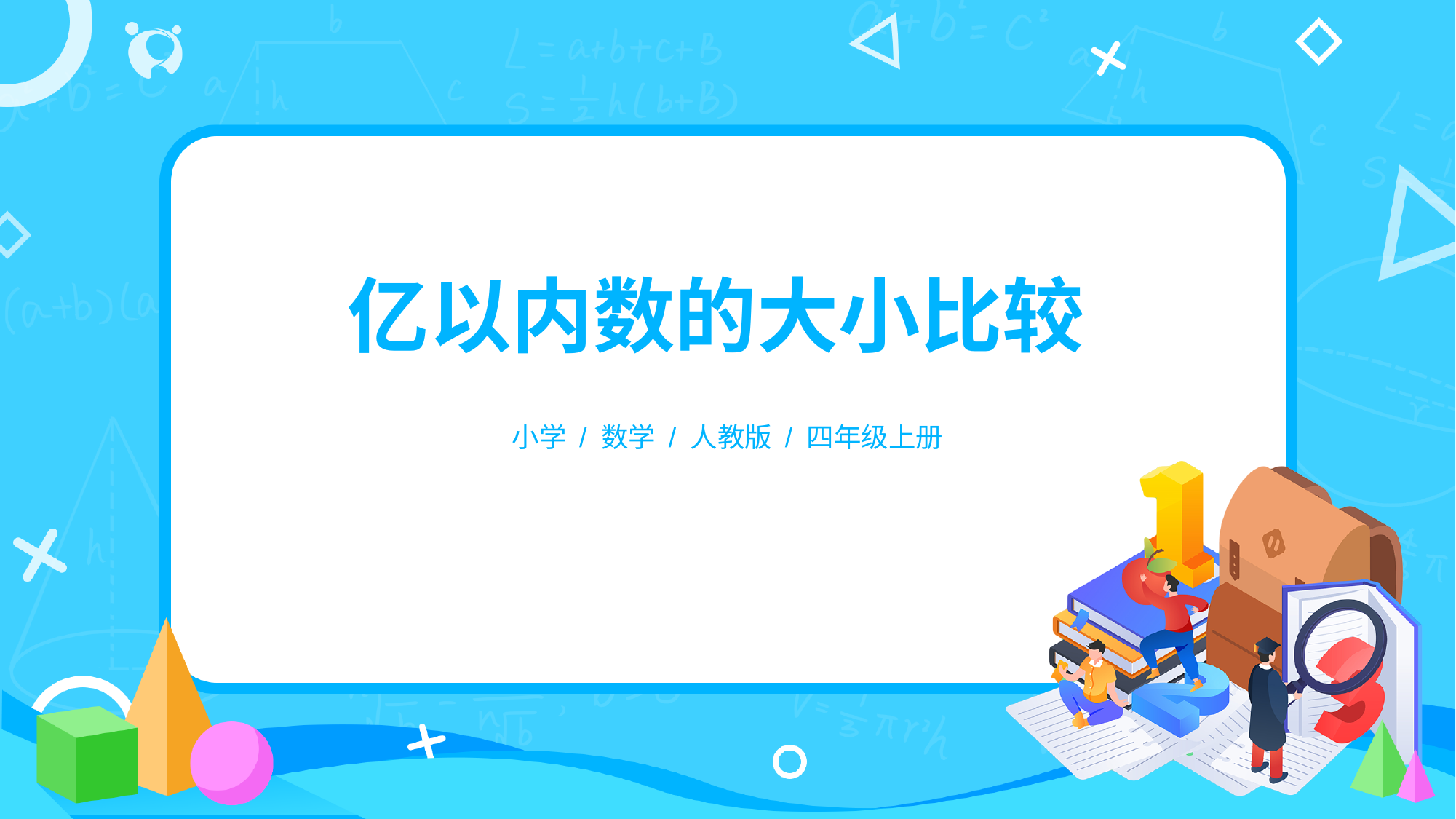

亿以内数的大小比较
小学 / 数学 / 人教版 / 四年级上册